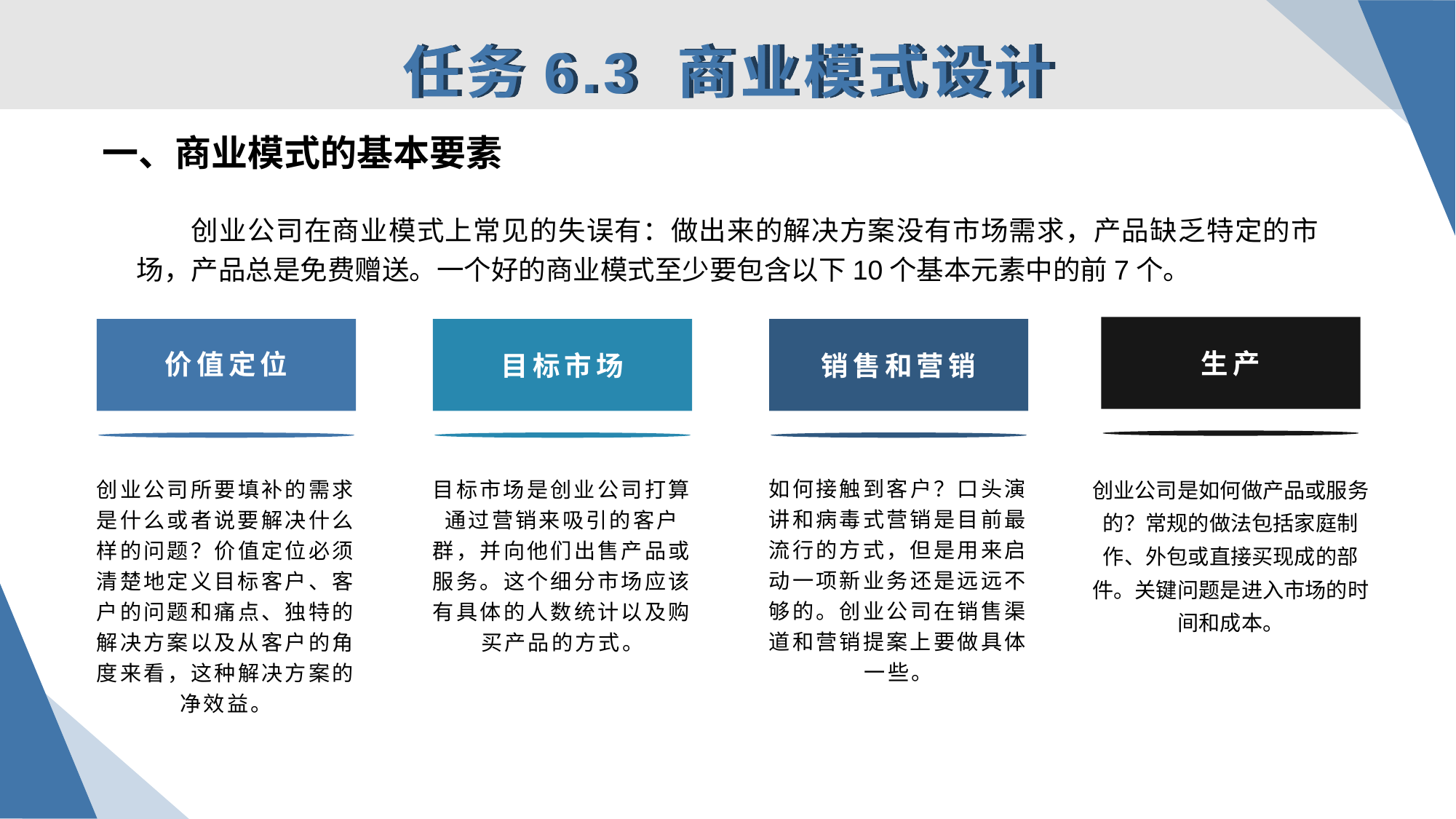

任务6.3 商业模式设计
一、商业模式的基本要素
创业公司在商业模式上常见的失误有：做出来的解决方案没有市场需求，产品缺乏特定的市场，产品总是免费赠送。一个好的商业模式至少要包含以下10个基本元素中的前7个。

生产
价值定位
目标市场
销售和营销

创业公司是如何做产品或服务的？常规的做法包括家庭制作、外包或直接买现成的部件。关键问题是进入市场的时间和成本。
如何接触到客户？口头演讲和病毒式营销是目前最流行的方式，但是用来启动一项新业务还是远远不够的。创业公司在销售渠道和营销提案上要做具体一些。
创业公司所要填补的需求是什么或者说要解决什么样的问题？价值定位必须清楚地定义目标客户、客户的问题和痛点、独特的解决方案以及从客户的角度来看，这种解决方案的净效益。
目标市场是创业公司打算通过营销来吸引的客户群，并向他们出售产品或服务。这个细分市场应该有具体的人数统计以及购买产品的方式。